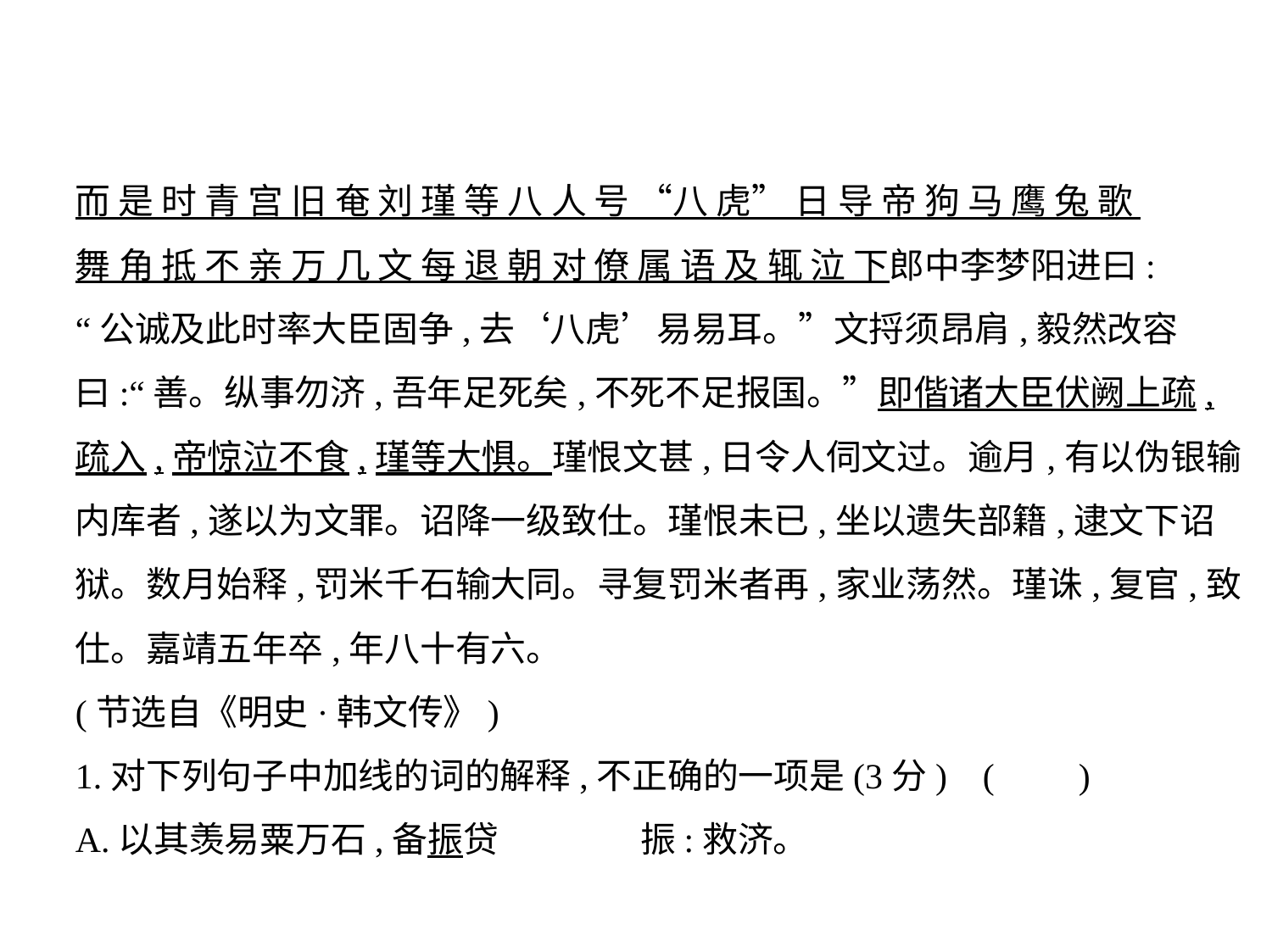

而 是 时 青 宫 旧 奄 刘 瑾 等 八 人 号 “八 虎” 日 导 帝 狗 马 鹰 兔 歌
舞 角 抵 不 亲 万 几 文 每 退 朝 对 僚 属 语 及 辄 泣 下郎中李梦阳进曰:
“公诚及此时率大臣固争,去‘八虎’易易耳。”文捋须昂肩,毅然改容
曰:“善。纵事勿济,吾年足死矣,不死不足报国。”即偕诸大臣伏阙上疏,
疏入,帝惊泣不食,瑾等大惧。瑾恨文甚,日令人伺文过。逾月,有以伪银输
内库者,遂以为文罪。诏降一级致仕。瑾恨未已,坐以遗失部籍,逮文下诏
狱。数月始释,罚米千石输大同。寻复罚米者再,家业荡然。瑾诛,复官,致
仕。嘉靖五年卒,年八十有六。
(节选自《明史·韩文传》)
1.对下列句子中加线的词的解释,不正确的一项是(3分) (　    )
A.以其羡易粟万石,备振贷　　　　振:救济。